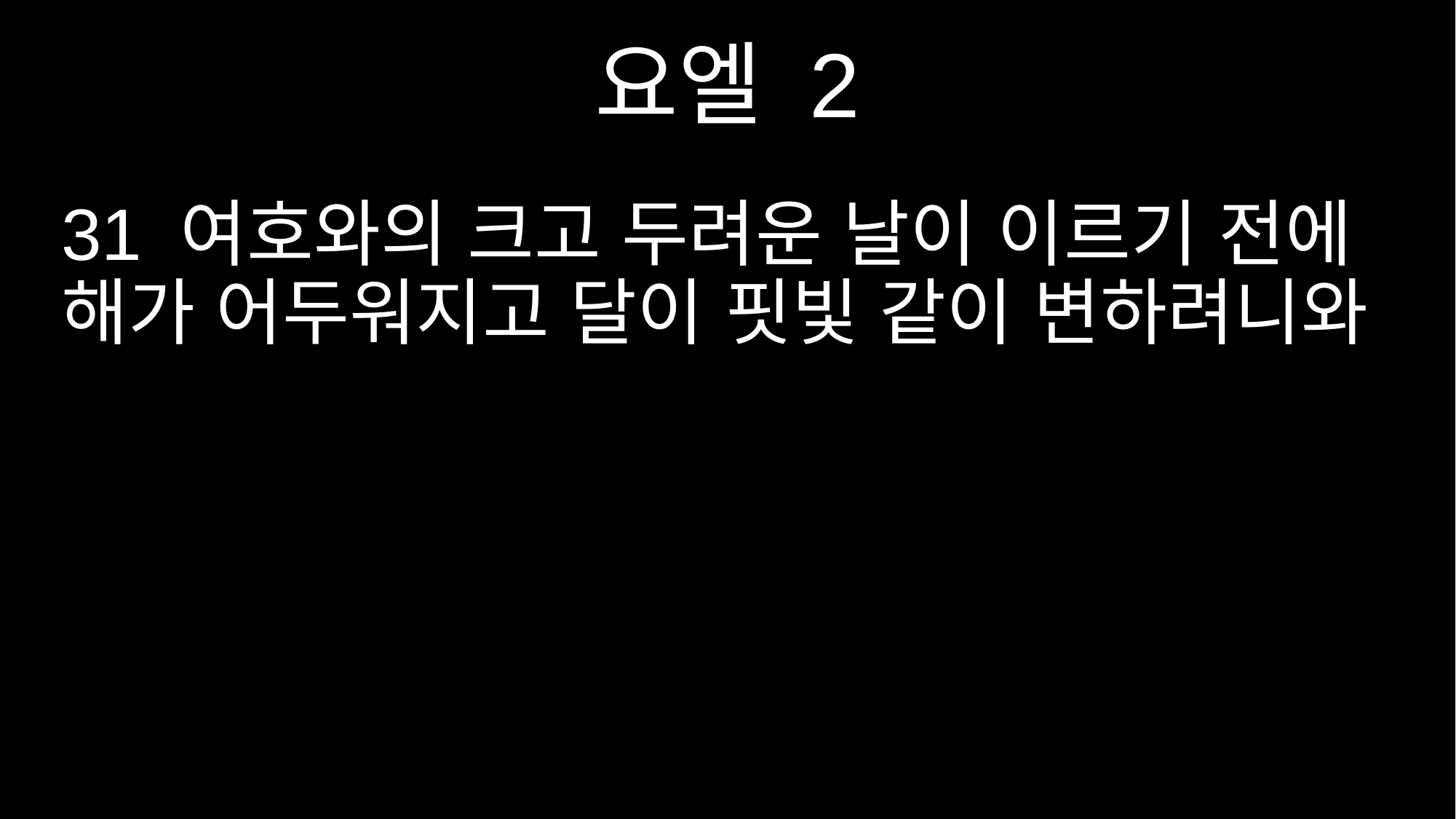

요엘 2
31 여호와의 크고 두려운 날이 이르기 전에 해가 어두워지고 달이 핏빛 같이 변하려니와